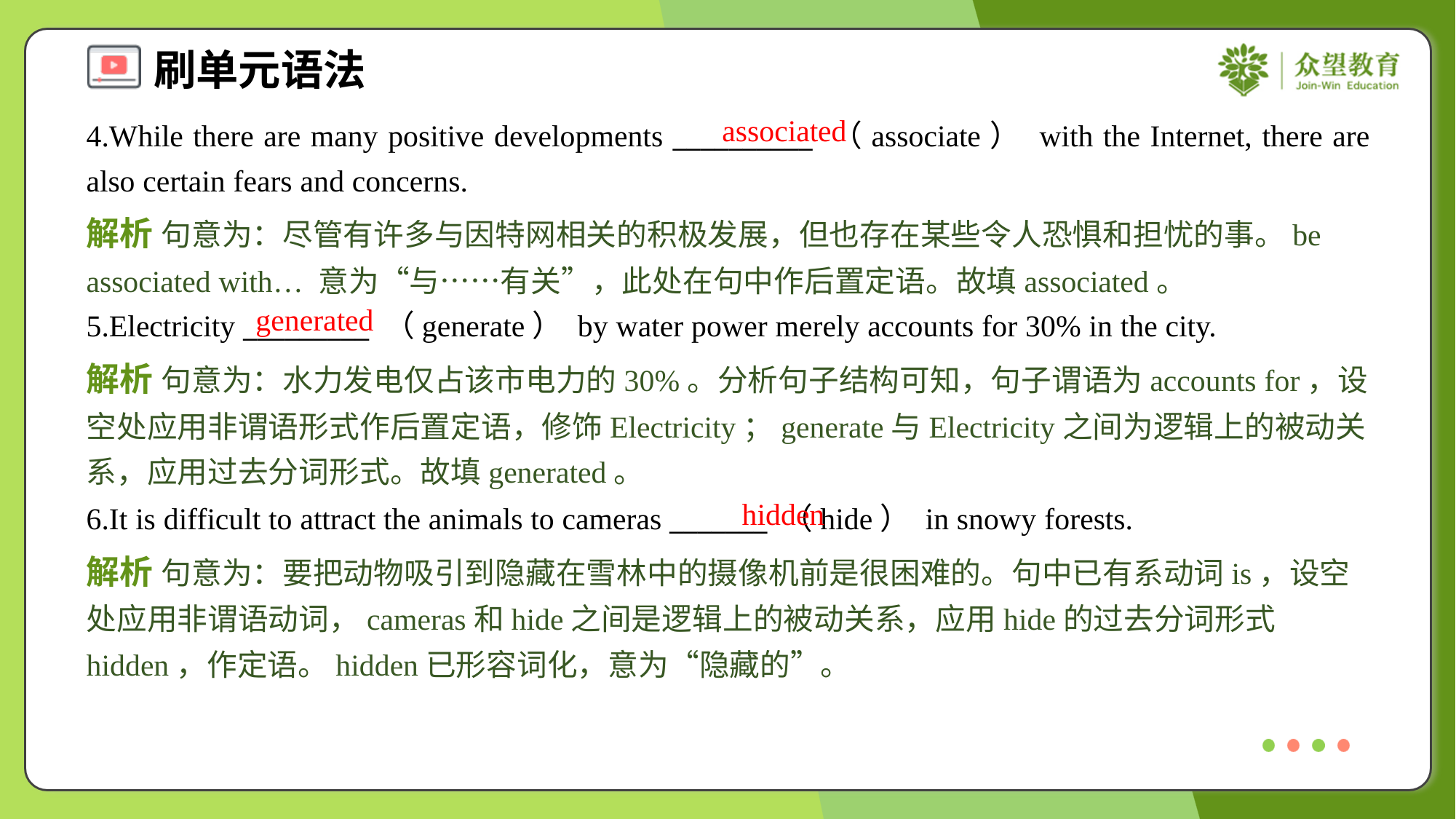

associated
4.While there are many positive developments __________ （associate） with the Internet, there are also certain fears and concerns.
解析 句意为：尽管有许多与因特网相关的积极发展，但也存在某些令人恐惧和担忧的事。be associated with… 意为“与……有关”，此处在句中作后置定语。故填associated。
generated
5.Electricity _________ （generate） by water power merely accounts for 30% in the city.
解析 句意为：水力发电仅占该市电力的30%。分析句子结构可知，句子谓语为accounts for，设空处应用非谓语形式作后置定语，修饰Electricity；generate与Electricity之间为逻辑上的被动关系，应用过去分词形式。故填generated。
hidden
6.It is difficult to attract the animals to cameras _______ （hide） in snowy forests.
解析 句意为：要把动物吸引到隐藏在雪林中的摄像机前是很困难的。句中已有系动词is，设空处应用非谓语动词，cameras和hide之间是逻辑上的被动关系，应用hide的过去分词形式hidden，作定语。hidden已形容词化，意为“隐藏的”。